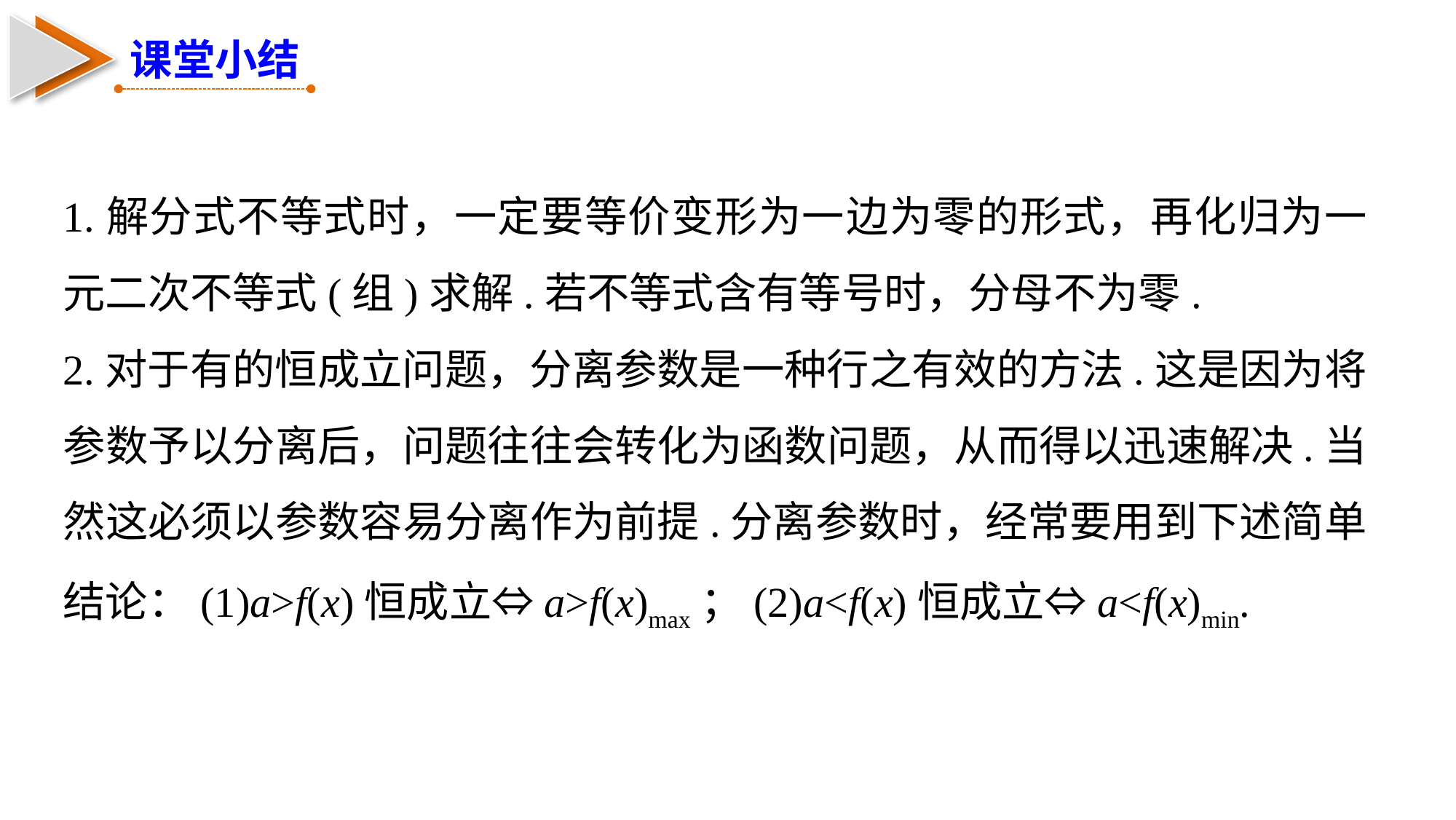

课堂小结
1.解分式不等式时，一定要等价变形为一边为零的形式，再化归为一元二次不等式(组)求解.若不等式含有等号时，分母不为零.
2.对于有的恒成立问题，分离参数是一种行之有效的方法.这是因为将参数予以分离后，问题往往会转化为函数问题，从而得以迅速解决.当然这必须以参数容易分离作为前提.分离参数时，经常要用到下述简单结论：(1)a>f(x)恒成立⇔a>f(x)max；(2)a<f(x)恒成立⇔a<f(x)min.